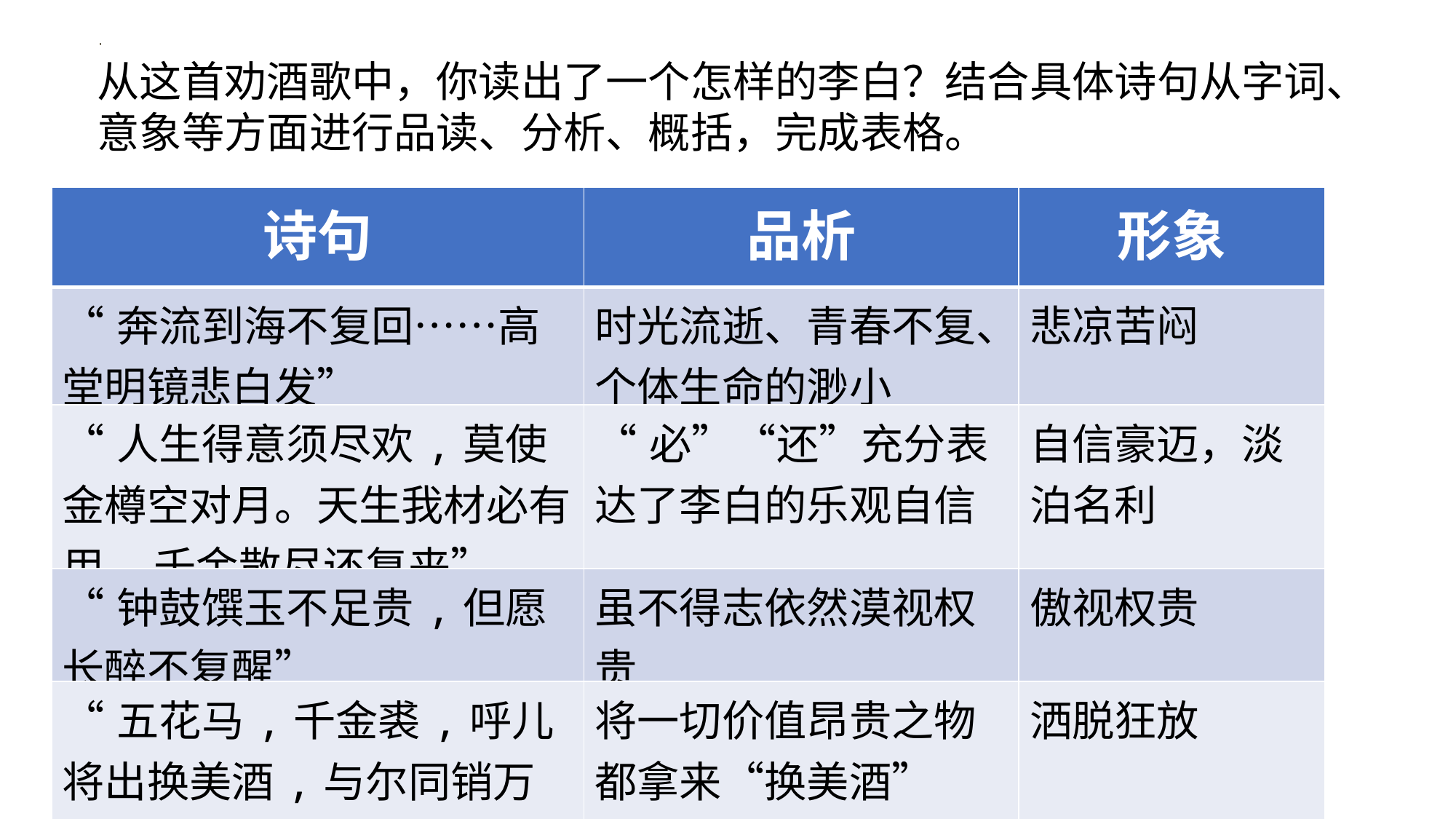

从这首劝酒歌中，你读出了一个怎样的李白？结合具体诗句从字词、意象等方面进行品读、分析、概括，完成表格。

| 诗句 | 品析 | 形象 |
| --- | --- | --- |
| “奔流到海不复回……高堂明镜悲白发” | 时光流逝、青春不复、个体生命的渺小 | 悲凉苦闷 |
| “人生得意须尽欢,莫使金樽空对月。天生我材必有用,千金散尽还复来” | “必”“还”充分表达了李白的乐观自信 | 自信豪迈，淡泊名利 |
| “钟鼓馔玉不足贵,但愿长醉不复醒” | 虽不得志依然漠视权贵 | 傲视权贵 |
| “五花马,千金裘,呼儿将出换美酒,与尔同销万古愁。” | 将一切价值昂贵之物都拿来“换美酒” | 洒脱狂放 |